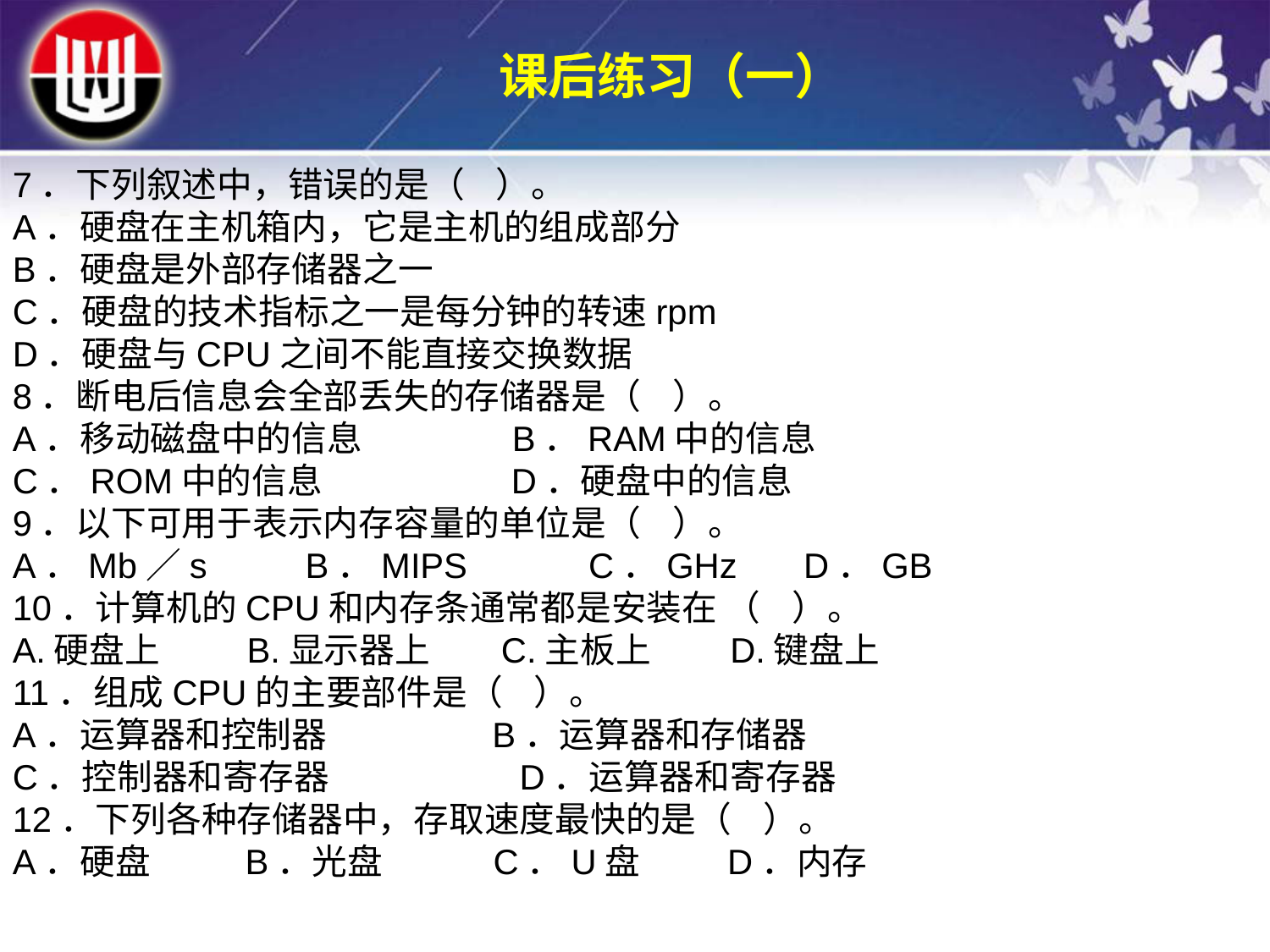

课后练习（一）
7．下列叙述中，错误的是（    ）。
A．硬盘在主机箱内，它是主机的组成部分
B．硬盘是外部存储器之一
C．硬盘的技术指标之一是每分钟的转速rpm
D．硬盘与CPU之间不能直接交换数据
8．断电后信息会全部丢失的存储器是（    ）。
A．移动磁盘中的信息                  B．RAM中的信息
C．ROM中的信息                       D．硬盘中的信息
9．以下可用于表示内存容量的单位是（    ）。
A．Mb／s  	    B．MIPS  	       C．GHz   	   D．GB
10．计算机的CPU和内存条通常都是安装在 （    ）。
A.硬盘上          B.显示器上        C.主板上         D.键盘上
11．组成CPU的主要部件是（    ）。
A．运算器和控制器                    B．运算器和存储器
C．控制器和寄存器	               D．运算器和寄存器
12．下列各种存储器中，存取速度最快的是（    ）。
A．硬盘           B．光盘             C．U盘          D．内存